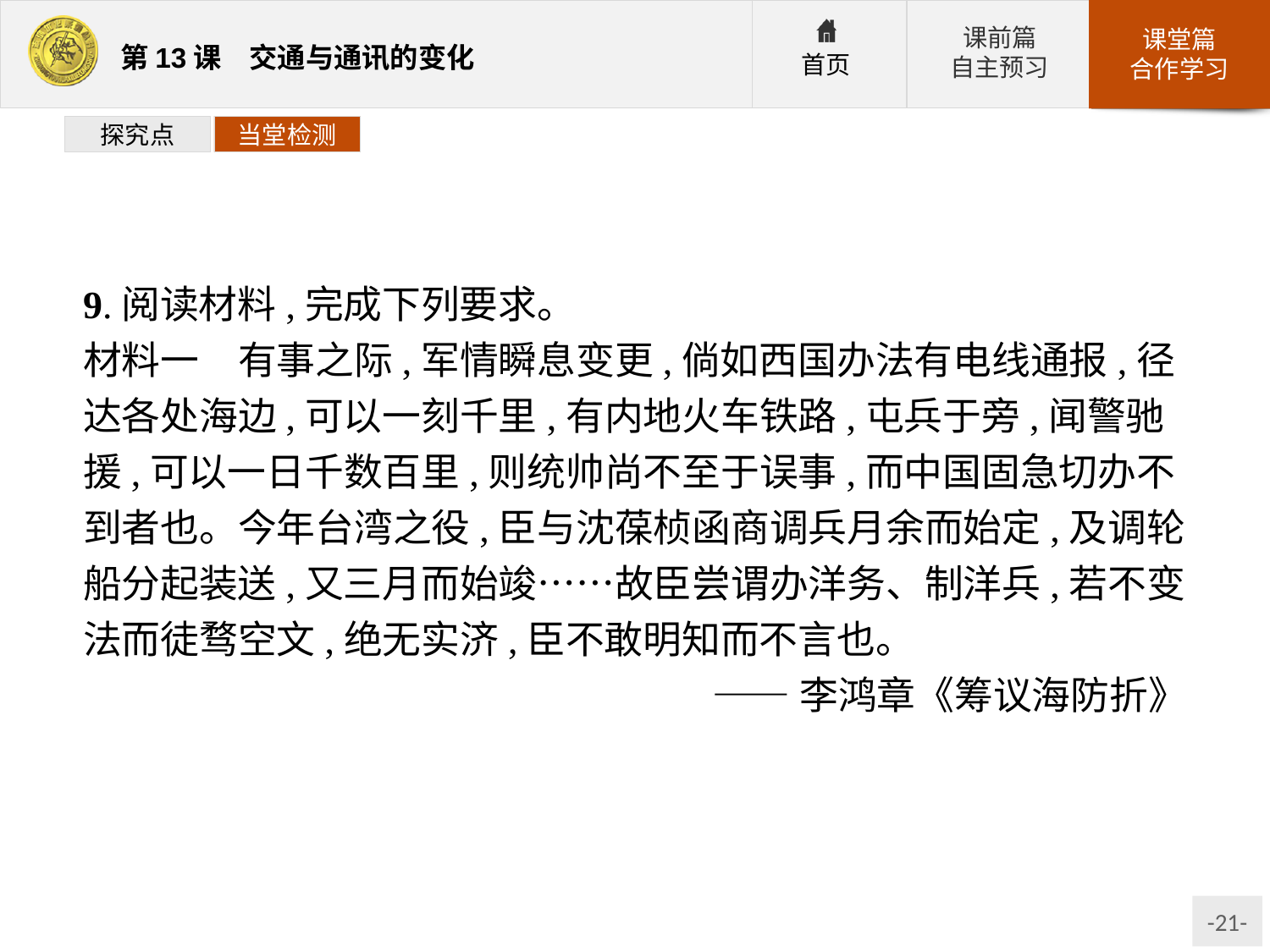

探究点
当堂检测
9.阅读材料,完成下列要求。
材料一　有事之际,军情瞬息变更,倘如西国办法有电线通报,径达各处海边,可以一刻千里,有内地火车铁路,屯兵于旁,闻警驰援,可以一日千数百里,则统帅尚不至于误事,而中国固急切办不到者也。今年台湾之役,臣与沈葆桢函商调兵月余而始定,及调轮船分起装送,又三月而始竣……故臣尝谓办洋务、制洋兵,若不变法而徒骛空文,绝无实济,臣不敢明知而不言也。
——李鸿章《筹议海防折》